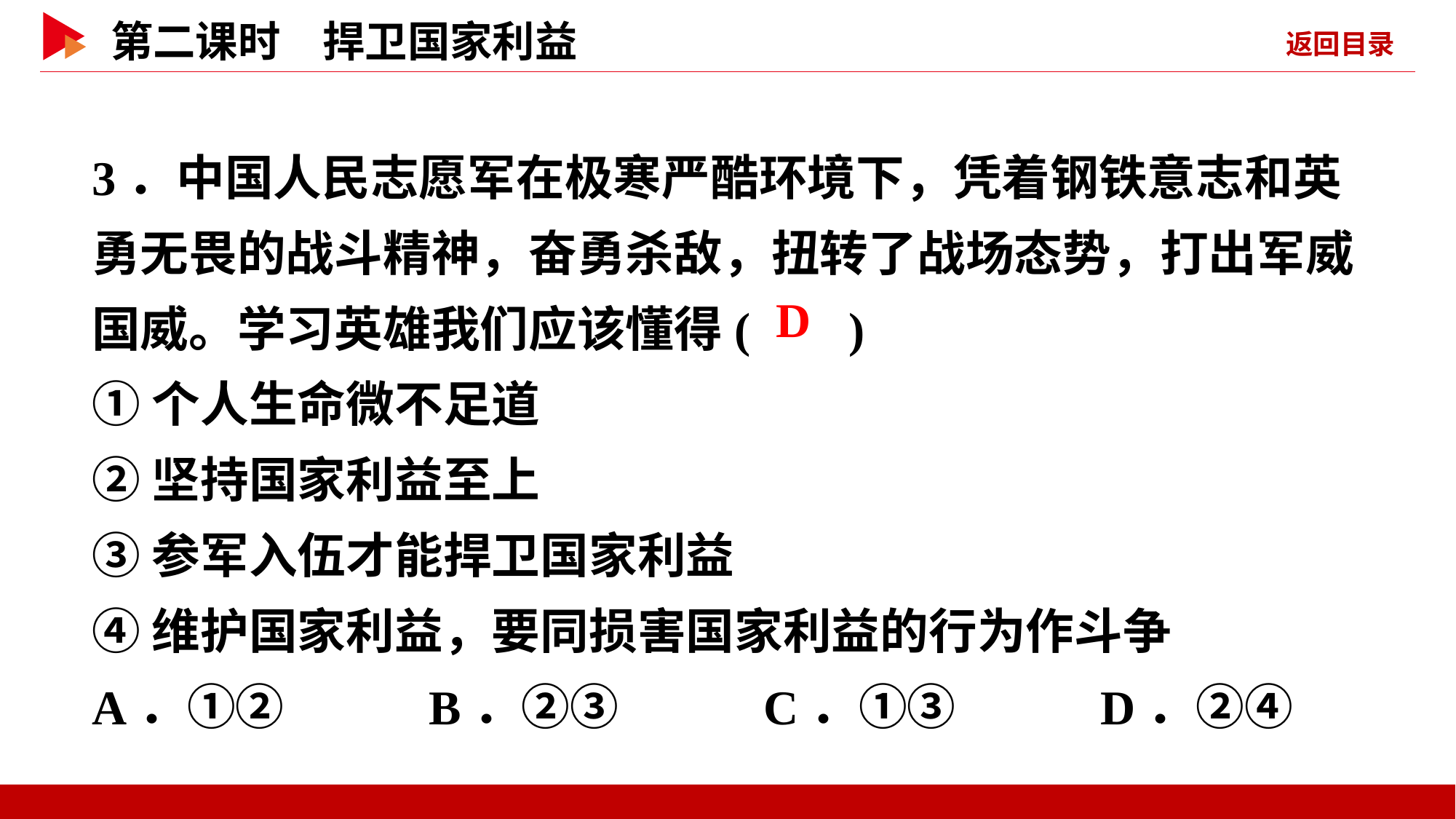

3．中国人民志愿军在极寒严酷环境下，凭着钢铁意志和英勇无畏的战斗精神，奋勇杀敌，扭转了战场态势，打出军威国威。学习英雄我们应该懂得(        )
①个人生命微不足道
②坚持国家利益至上
③参军入伍才能捍卫国家利益
④维护国家利益，要同损害国家利益的行为作斗争
A．①②            B．②③            C．①③            D．②④
   D